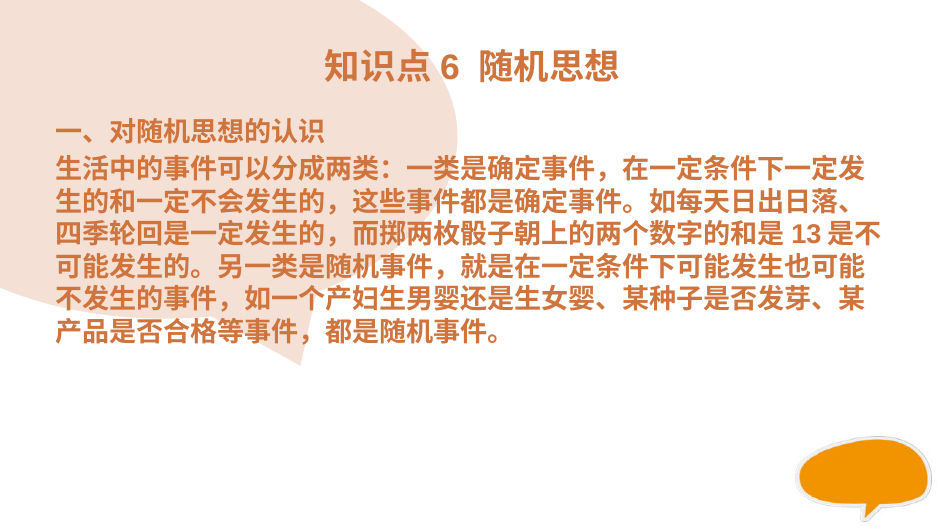

# 知识点6 随机思想
一、对随机思想的认识
生活中的事件可以分成两类：一类是确定事件，在一定条件下一定发生的和一定不会发生的，这些事件都是确定事件。如每天日出日落、四季轮回是一定发生的，而掷两枚骰子朝上的两个数字的和是13是不可能发生的。另一类是随机事件，就是在一定条件下可能发生也可能不发生的事件，如一个产妇生男婴还是生女婴、某种子是否发芽、某产品是否合格等事件，都是随机事件。